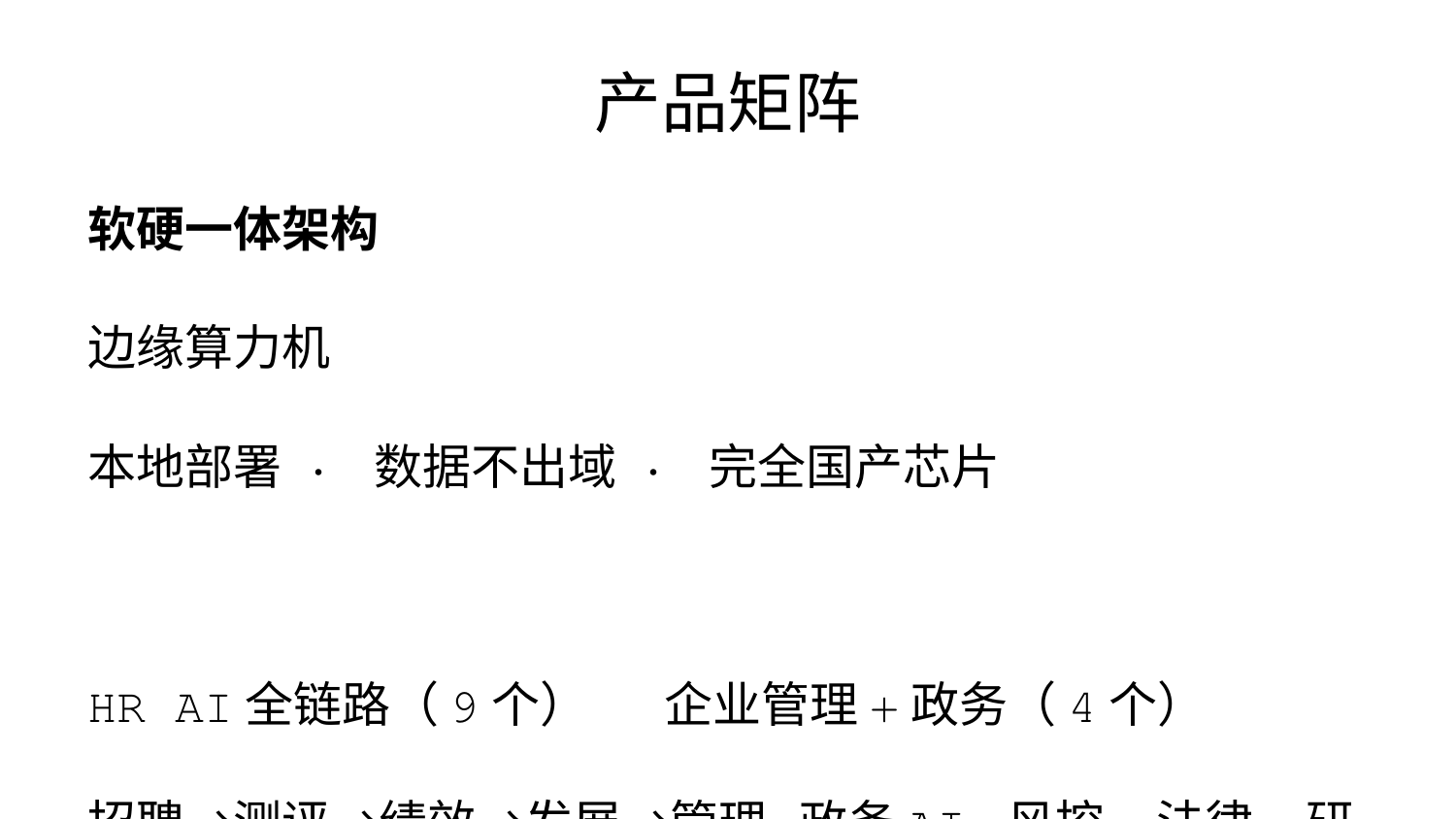

# 产品矩阵
软硬一体架构
边缘算力机
本地部署 · 数据不出域 · 完全国产芯片

HR AI全链路（9个）       企业管理+政务（4个）
招聘→测评→绩效→发展→管理   政务AI·风控·法律·研发

行业场景（3个）           AI Agent智能体
教育·医疗·文创              猎头·HRBP·智能匹配
HR AI全链路
人才获取：TalentMentor、猎头Agent、SmartResume
人才评估：TurboTalent测评、技能工人胜任力管理
人才发展：TurboTalent、TalentMatrix
人才管理：HRBP智能分析、美雇/MeiGu
客户不需要找5家供应商拼凑HR系统，HR All by AI覆盖全链路。